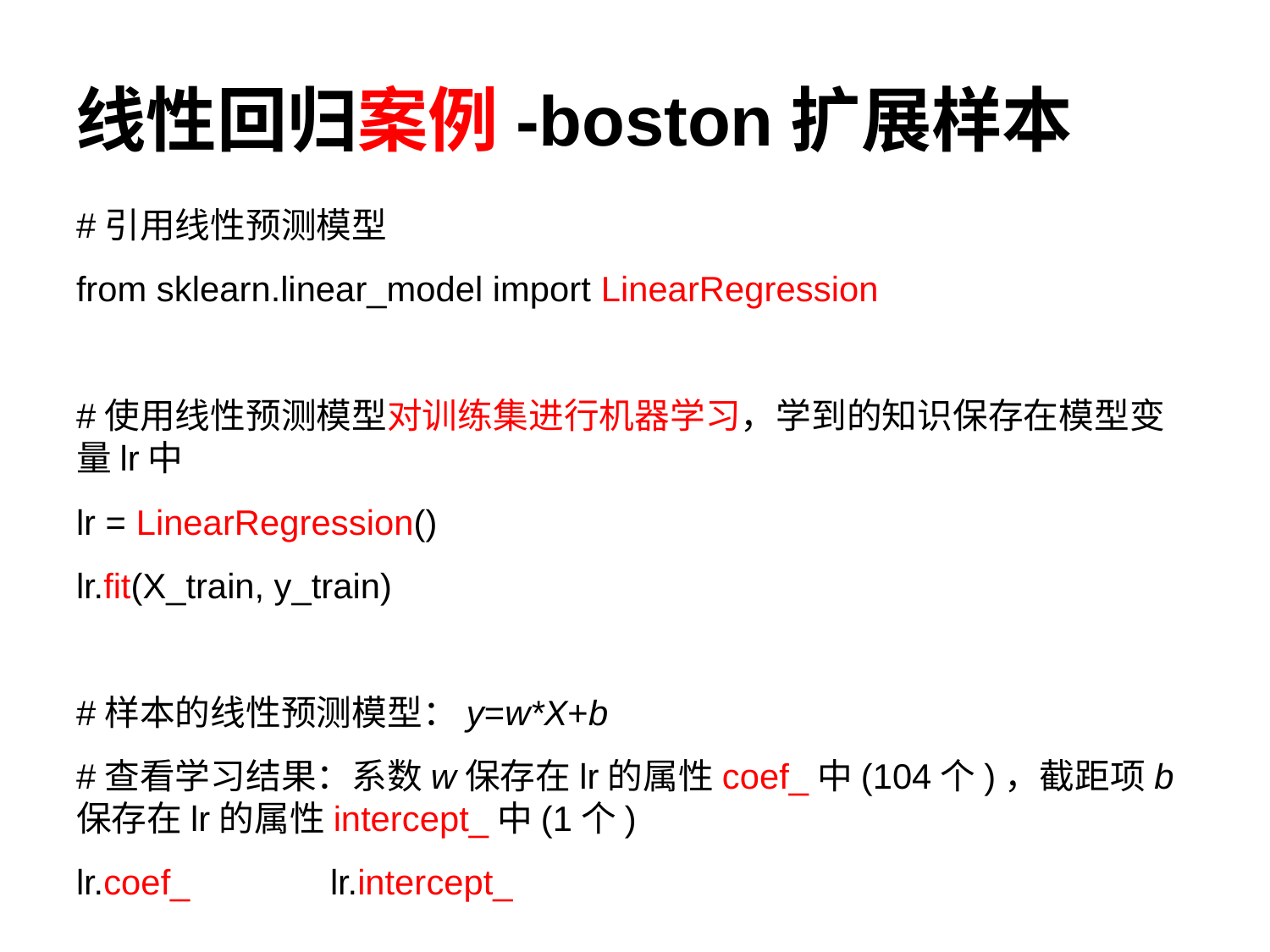

# 线性回归案例-boston扩展样本
#引用线性预测模型
from sklearn.linear_model import LinearRegression

#使用线性预测模型对训练集进行机器学习，学到的知识保存在模型变量lr中
lr = LinearRegression()
lr.fit(X_train, y_train)

#样本的线性预测模型：y=w*X+b
#查看学习结果：系数w保存在lr的属性coef_中(104个)，截距项b保存在lr的属性intercept_中(1个)
lr.coef_		lr.intercept_